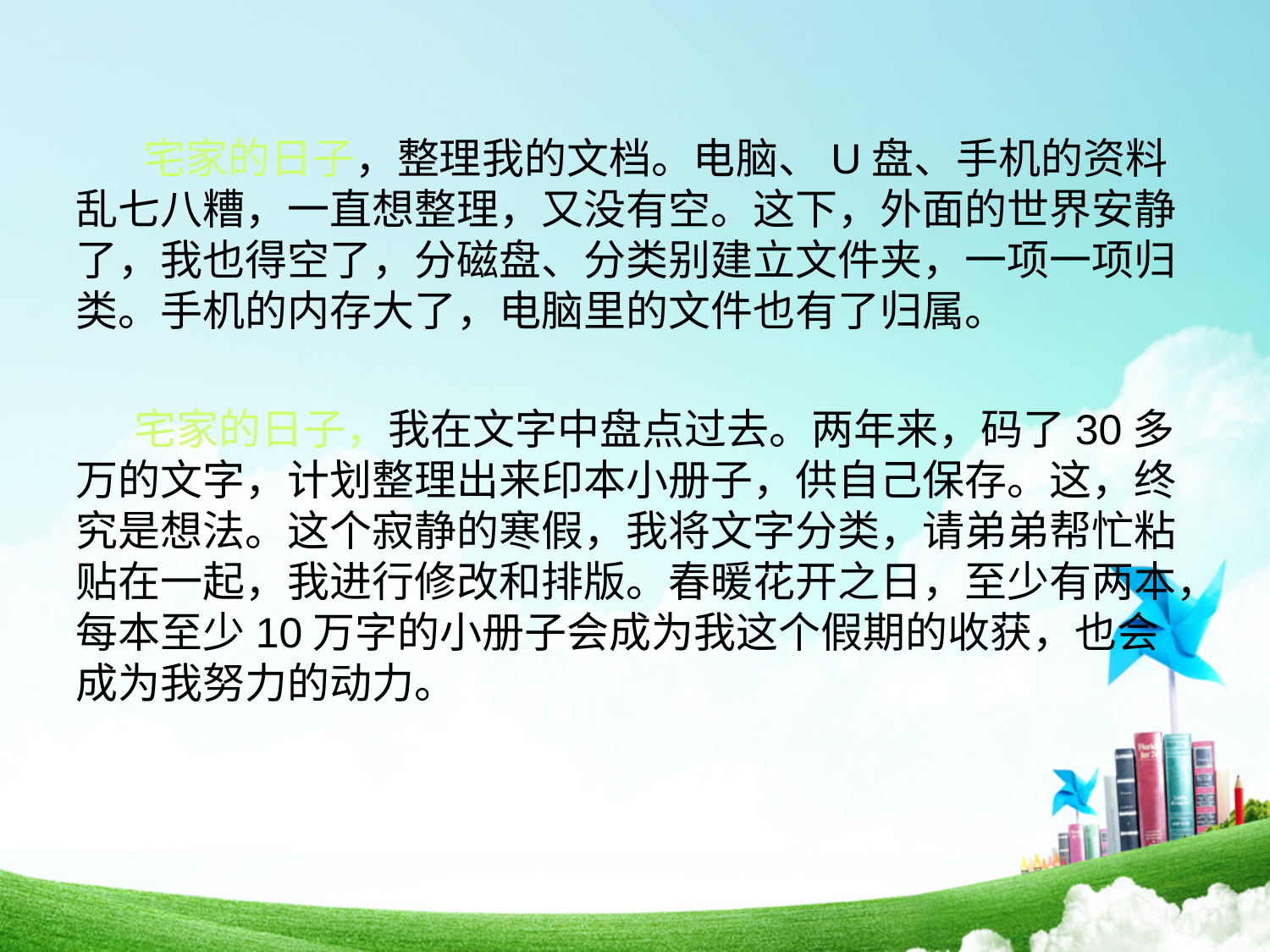

宅家的日子，整理我的文档。电脑、U盘、手机的资料乱七八糟，一直想整理，又没有空。这下，外面的世界安静了，我也得空了，分磁盘、分类别建立文件夹，一项一项归类。手机的内存大了，电脑里的文件也有了归属。

     宅家的日子，我在文字中盘点过去。两年来，码了30多万的文字，计划整理出来印本小册子，供自己保存。这，终究是想法。这个寂静的寒假，我将文字分类，请弟弟帮忙粘贴在一起，我进行修改和排版。春暖花开之日，至少有两本，每本至少10万字的小册子会成为我这个假期的收获，也会成为我努力的动力。